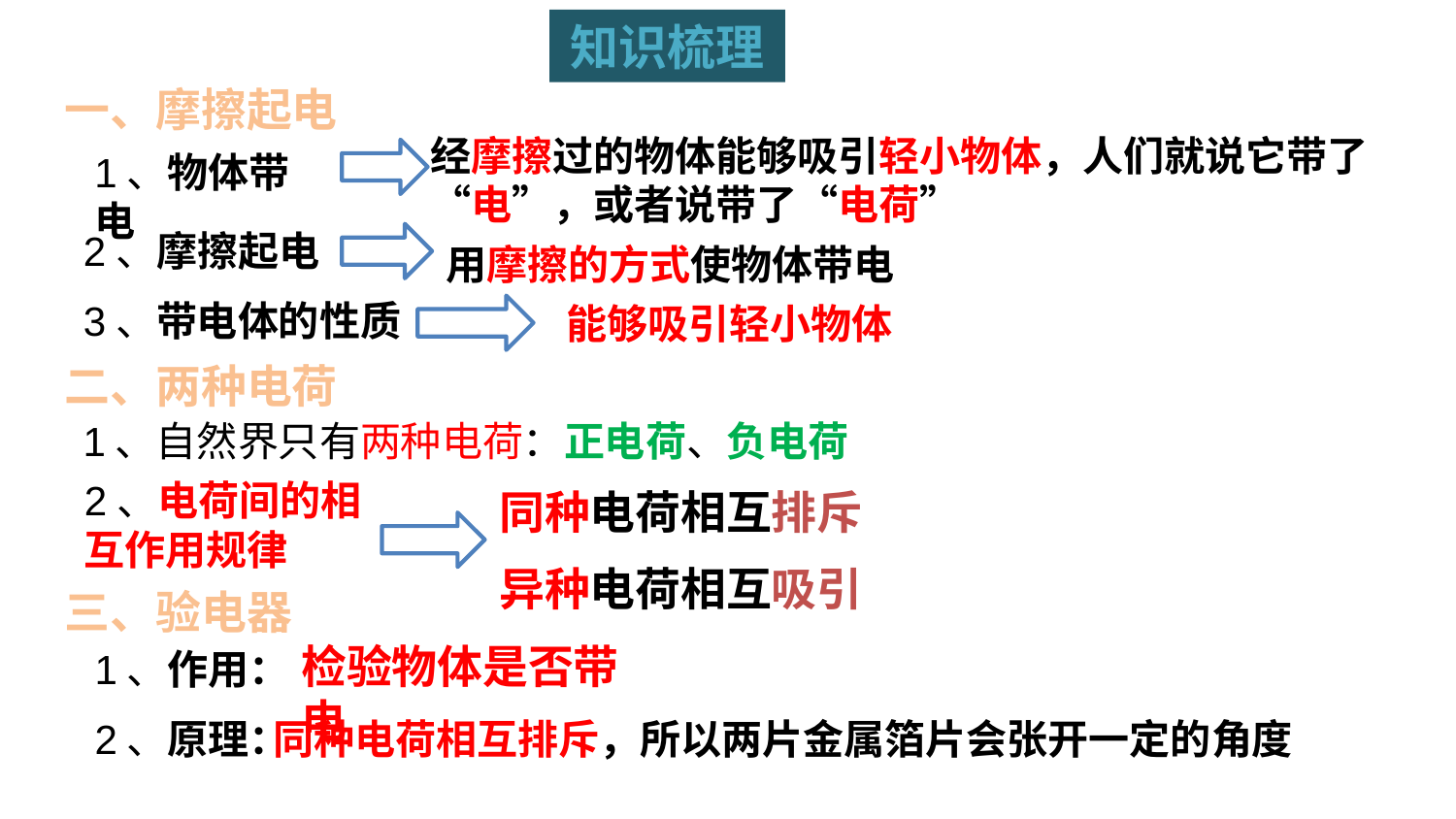

知识梳理
一、摩擦起电
经摩擦过的物体能够吸引轻小物体，人们就说它带了“电”，或者说带了“电荷”
1、物体带电

2、摩擦起电

用摩擦的方式使物体带电
3、带电体的性质
能够吸引轻小物体

二、两种电荷
1、自然界只有两种电荷：正电荷、负电荷
2、电荷间的相互作用规律
同种电荷相互排斥
异种电荷相互吸引

三、验电器
检验物体是否带电
1、作用：
2、原理：
同种电荷相互排斥，所以两片金属箔片会张开一定的角度